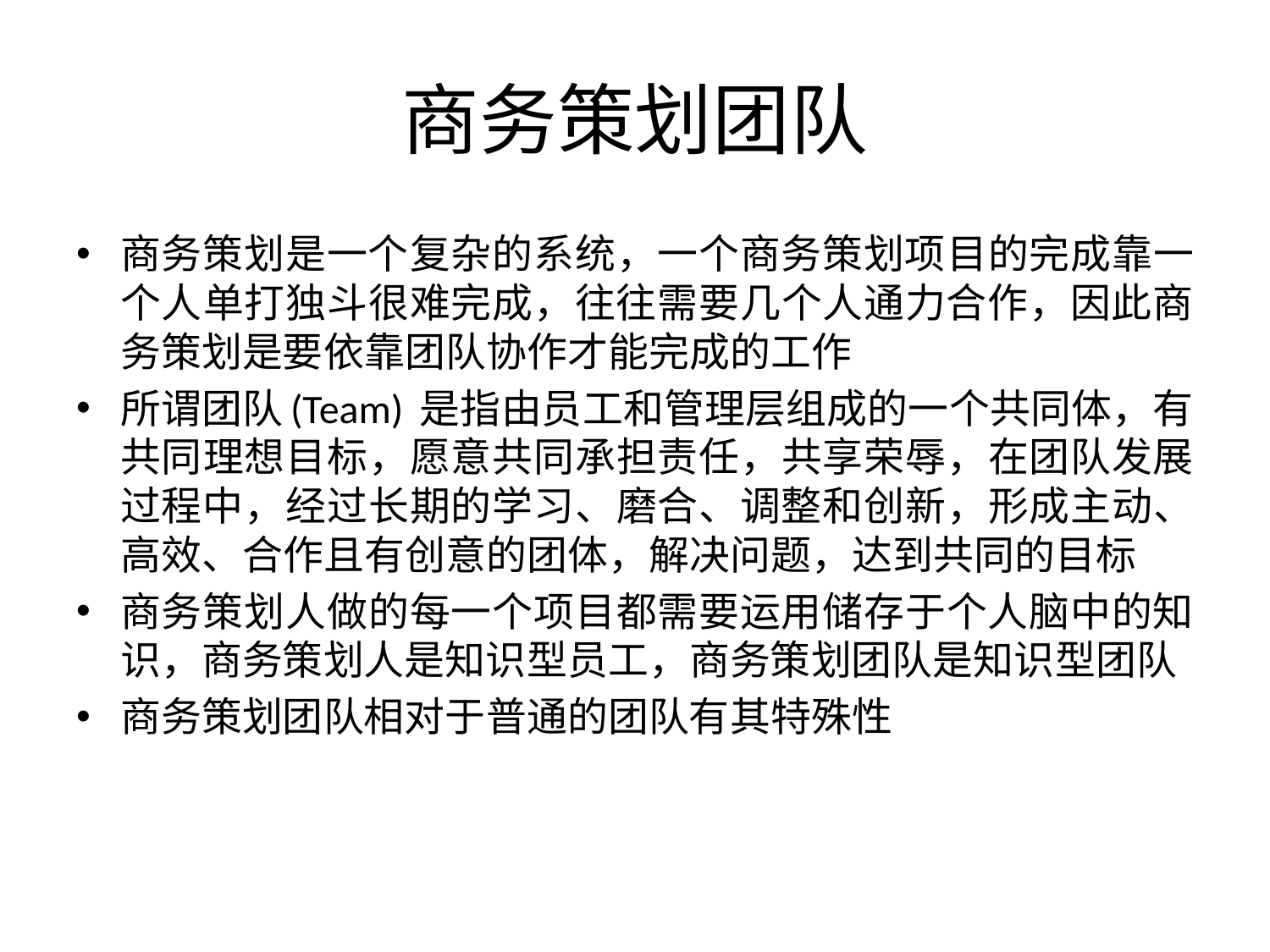

# 商务策划团队
商务策划是一个复杂的系统，一个商务策划项目的完成靠一个人单打独斗很难完成，往往需要几个人通力合作，因此商务策划是要依靠团队协作才能完成的工作
所谓团队(Team) 是指由员工和管理层组成的一个共同体，有共同理想目标，愿意共同承担责任，共享荣辱，在团队发展过程中，经过长期的学习、磨合、调整和创新，形成主动、高效、合作且有创意的团体，解决问题，达到共同的目标
商务策划人做的每一个项目都需要运用储存于个人脑中的知识，商务策划人是知识型员工，商务策划团队是知识型团队
商务策划团队相对于普通的团队有其特殊性